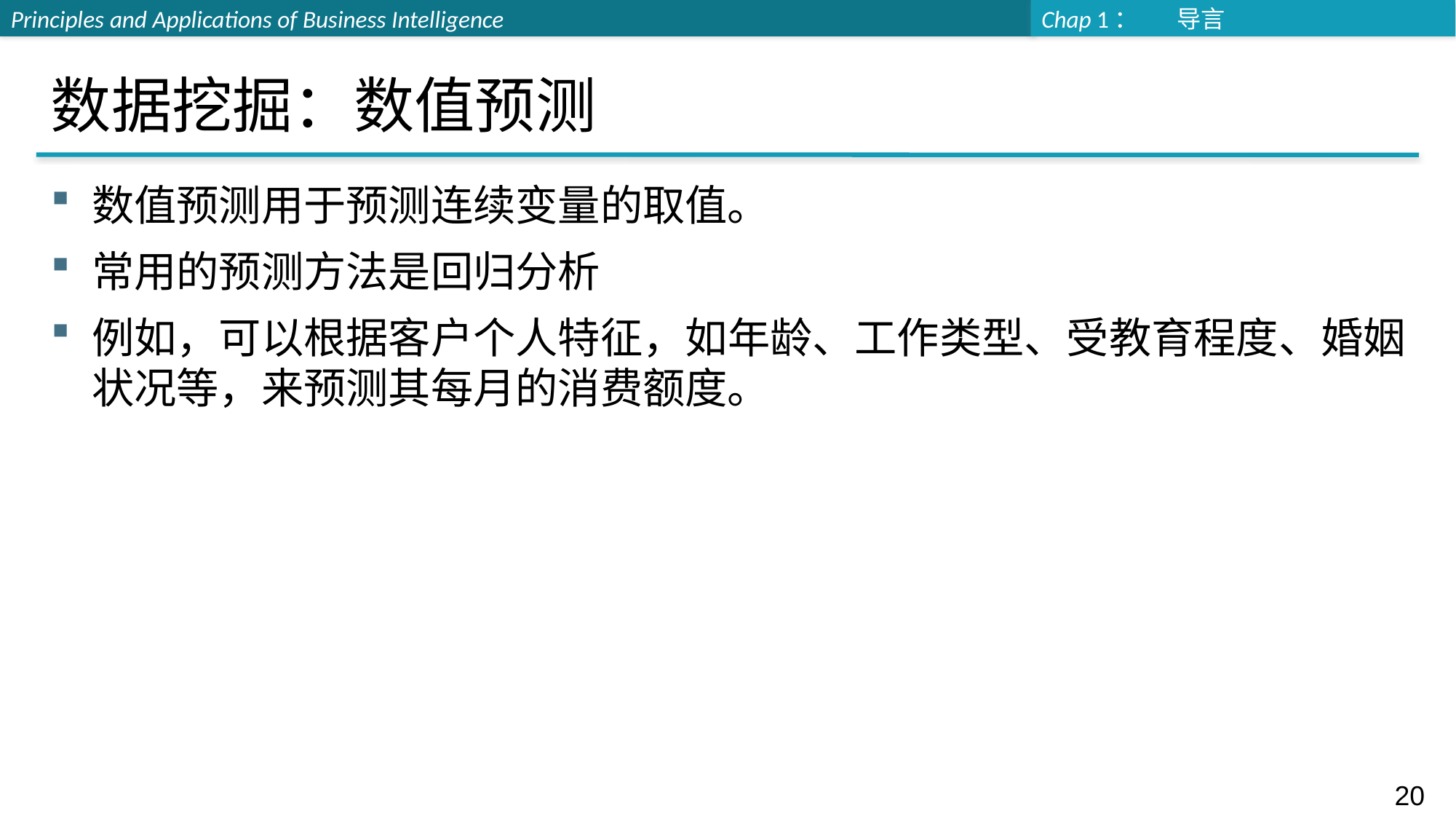

# 数据挖掘：数值预测
数值预测用于预测连续变量的取值。
常用的预测方法是回归分析
例如，可以根据客户个人特征，如年龄、工作类型、受教育程度、婚姻状况等，来预测其每月的消费额度。